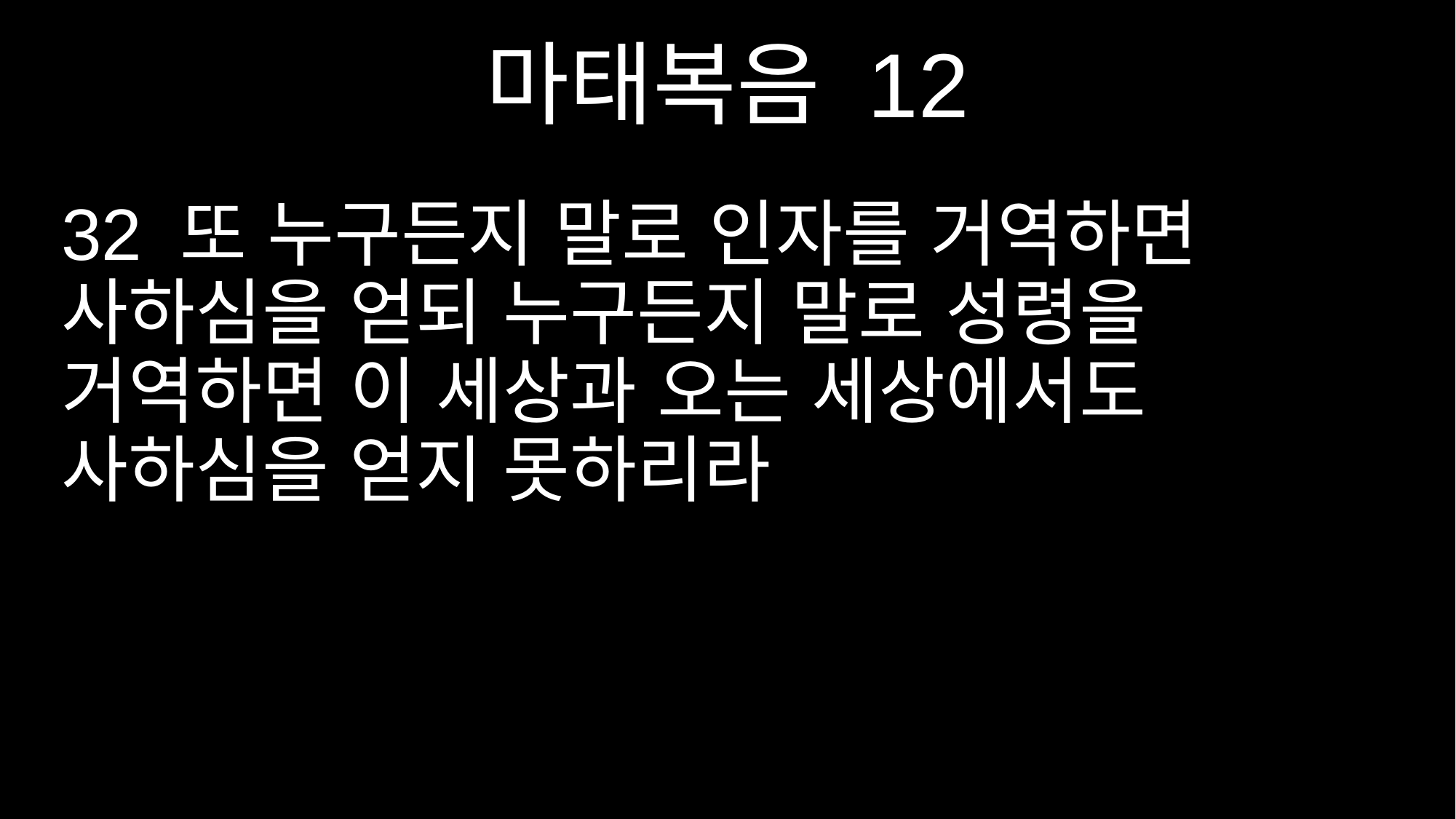

마태복음 12
32 또 누구든지 말로 인자를 거역하면 사하심을 얻되 누구든지 말로 성령을 거역하면 이 세상과 오는 세상에서도 사하심을 얻지 못하리라